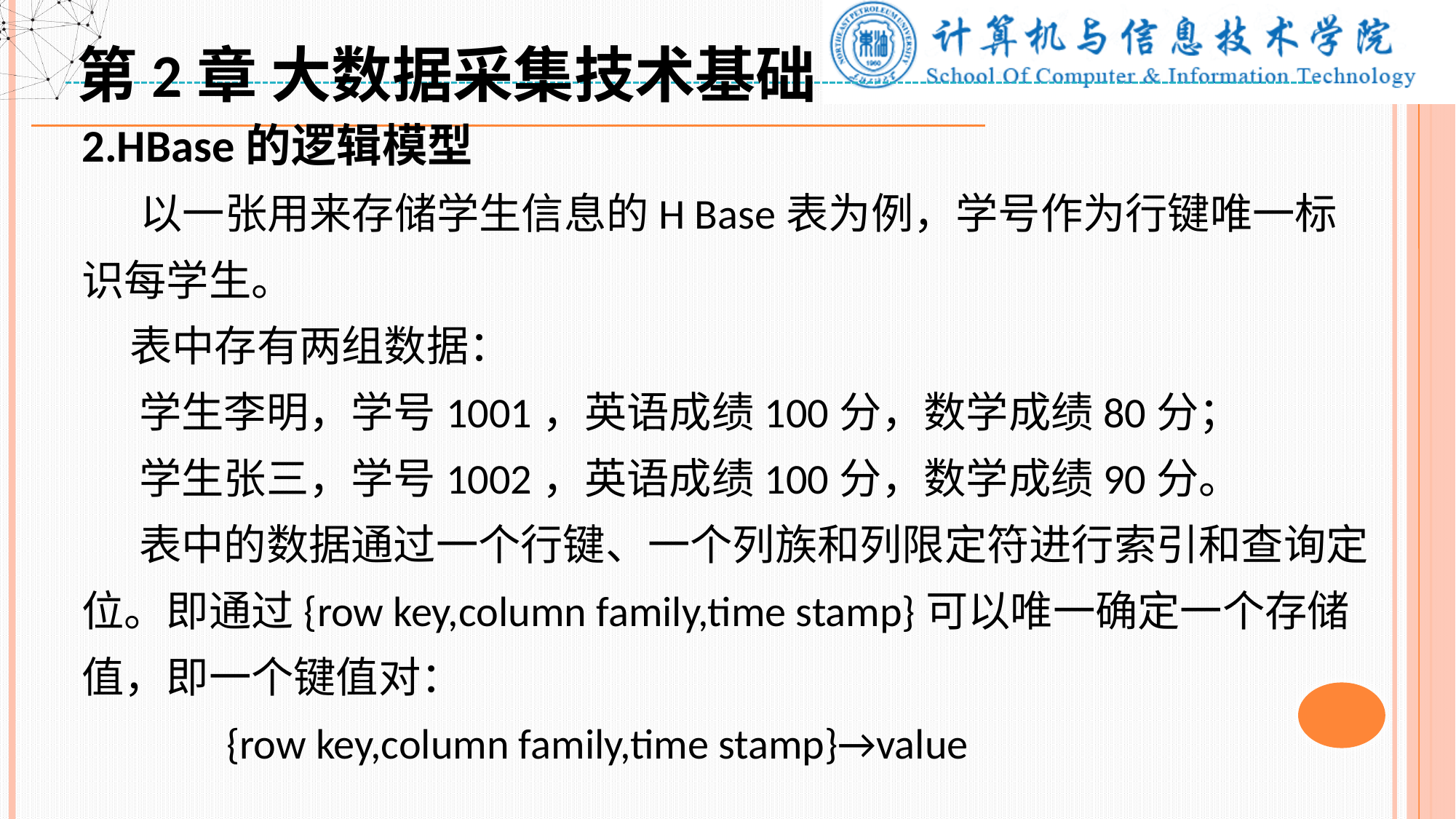

第2章 大数据采集技术基础
2.HBase的逻辑模型
     以一张用来存储学生信息的H Base表为例，学号作为行键唯一标识每学生。
    表中存有两组数据：
     学生李明，学号1001，英语成绩100分，数学成绩80分；
     学生张三，学号1002，英语成绩100分，数学成绩90分。
     表中的数据通过一个行键、一个列族和列限定符进行索引和查询定位。即通过{row key,column family,time stamp}可以唯一确定一个存储值，即一个键值对：
               {row key,column family,time stamp}→value